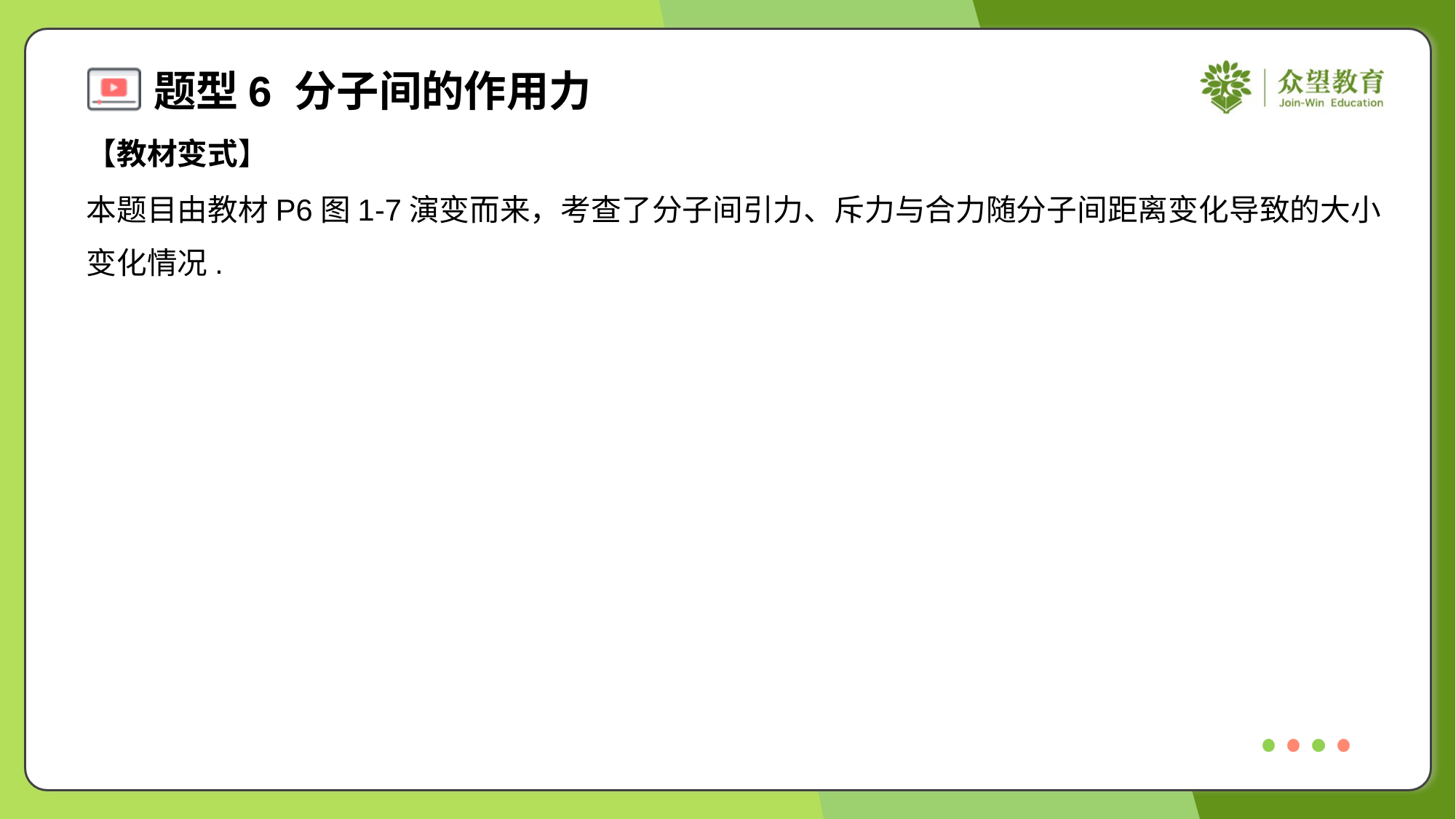

【教材变式】
本题目由教材P6图1-7演变而来，考查了分子间引力、斥力与合力随分子间距离变化导致的大小
变化情况.